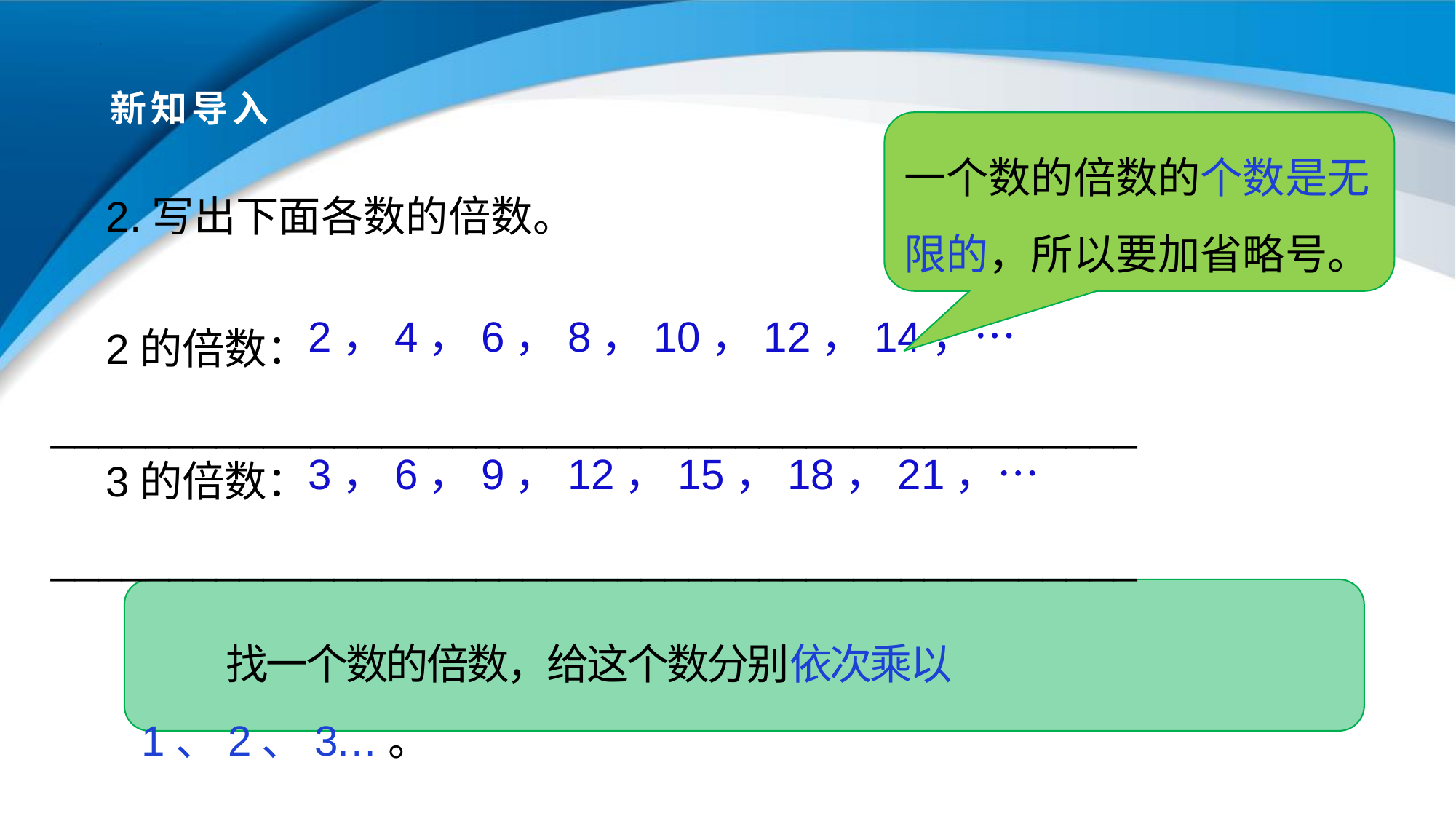

# 新知导入
一个数的倍数的个数是无限的，所以要加省略号。
2.写出下面各数的倍数。
2的倍数：______________________________________________
2，4，6，8，10，12，14，…
3的倍数：______________________________________________
3，6，9，12，15，18，21，…

          找一个数的倍数，给这个数分别依次乘以1、2、3…。